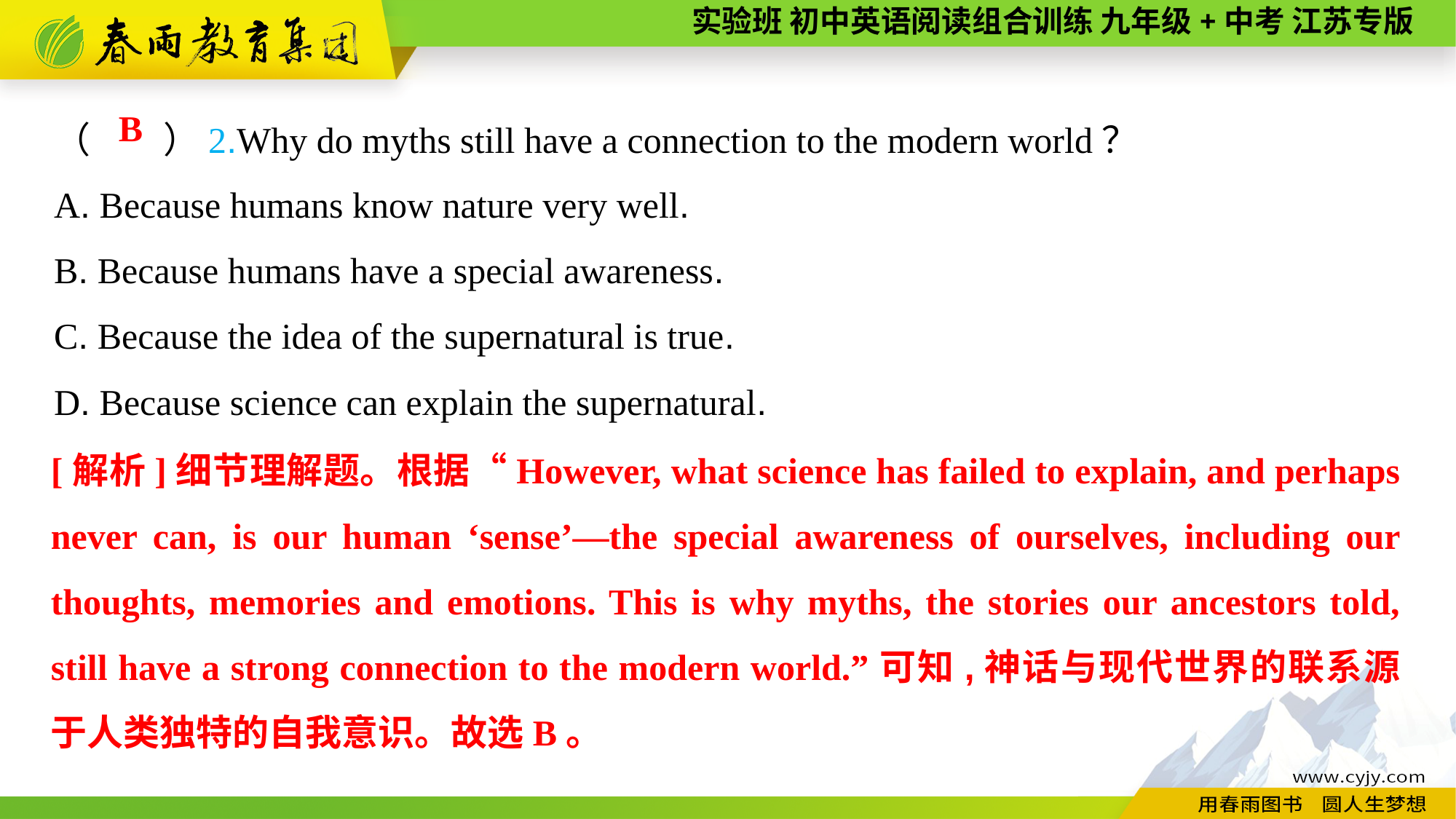

（　　）2.Why do myths still have a connection to the modern world？
A. Because humans know nature very well.
B. Because humans have a special awareness.
C. Because the idea of the supernatural is true.
D. Because science can explain the supernatural.
B
[解析]细节理解题。根据“However, what science has failed to explain, and perhaps never can, is our human ‘sense’—the special awareness of ourselves, including our thoughts, memories and emotions. This is why myths, the stories our ancestors told, still have a strong connection to the modern world.”可知,神话与现代世界的联系源于人类独特的自我意识。故选B。